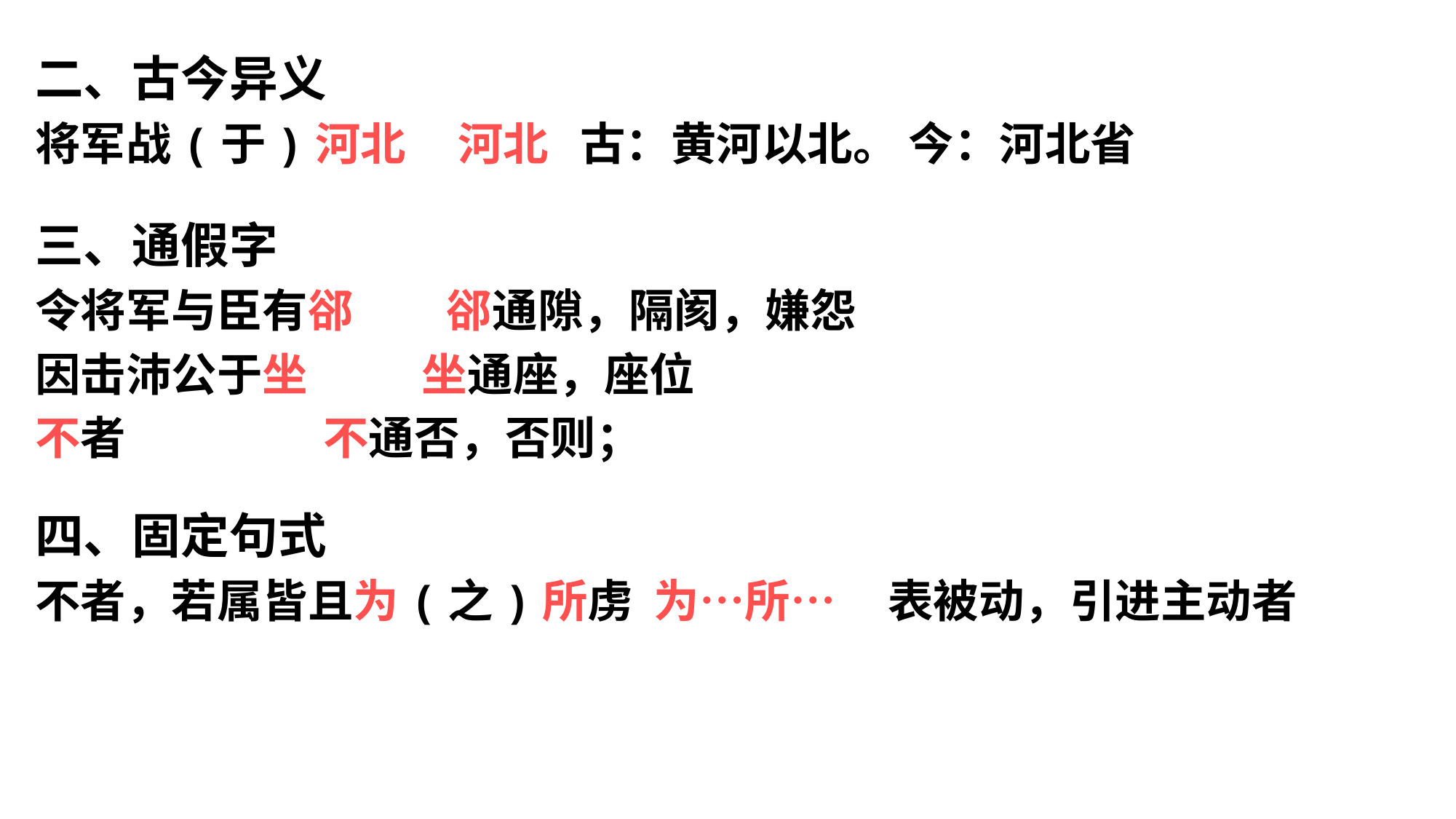

二、古今异义
将军战(于)河北     河北   古：黄河以北。 今：河北省
三、通假字
令将军与臣有郤         郤通隙，隔阂，嫌怨
因击沛公于坐           坐通座，座位
不者                   不通否，否则；
四、固定句式
不者，若属皆且为(之)所虏  为…所…     表被动，引进主动者